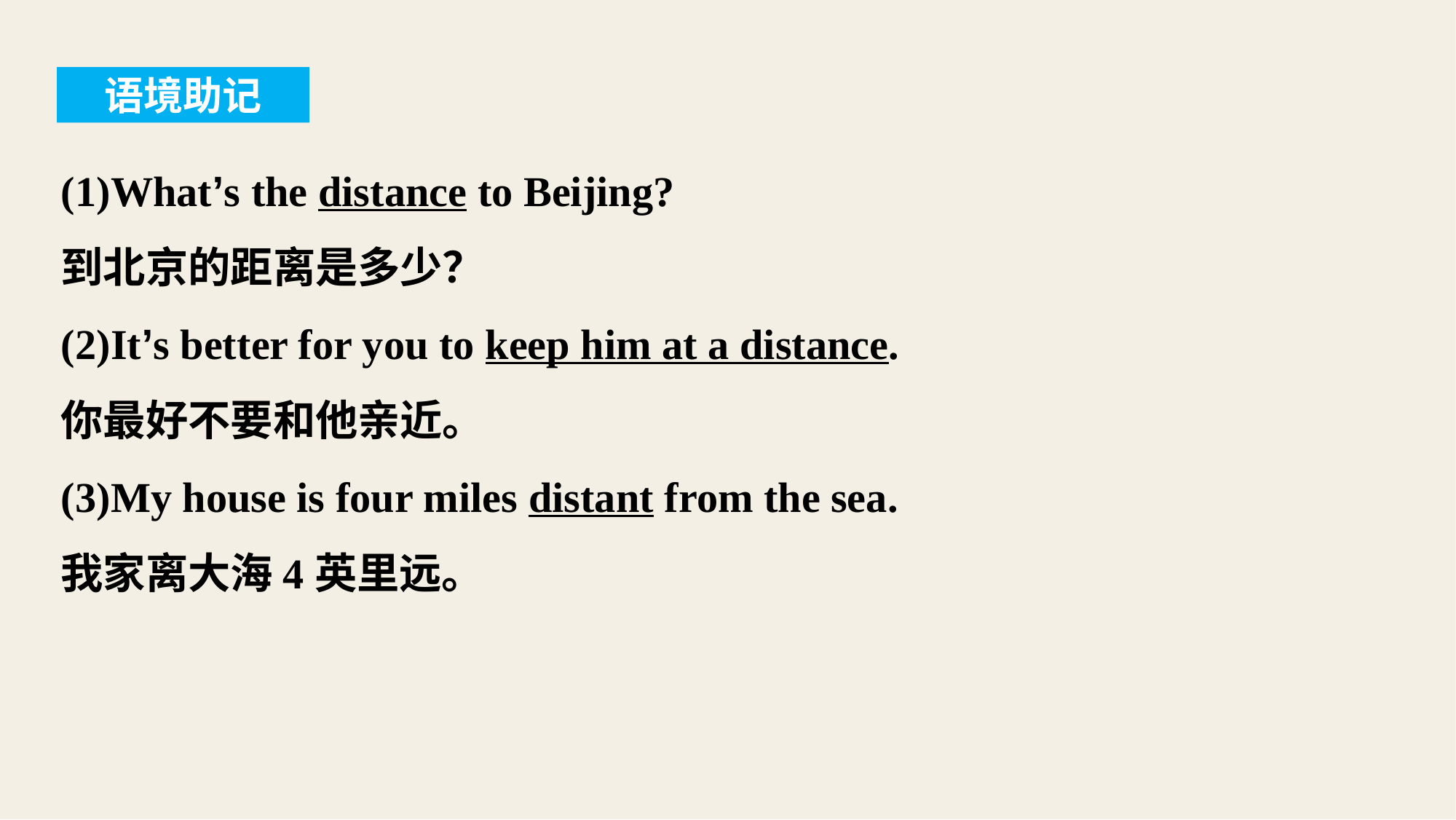

语境助记
(1)What’s the distance to Beijing?
到北京的距离是多少？
(2)It’s better for you to keep him at a distance.
你最好不要和他亲近。
(3)My house is four miles distant from the sea.
我家离大海4英里远。